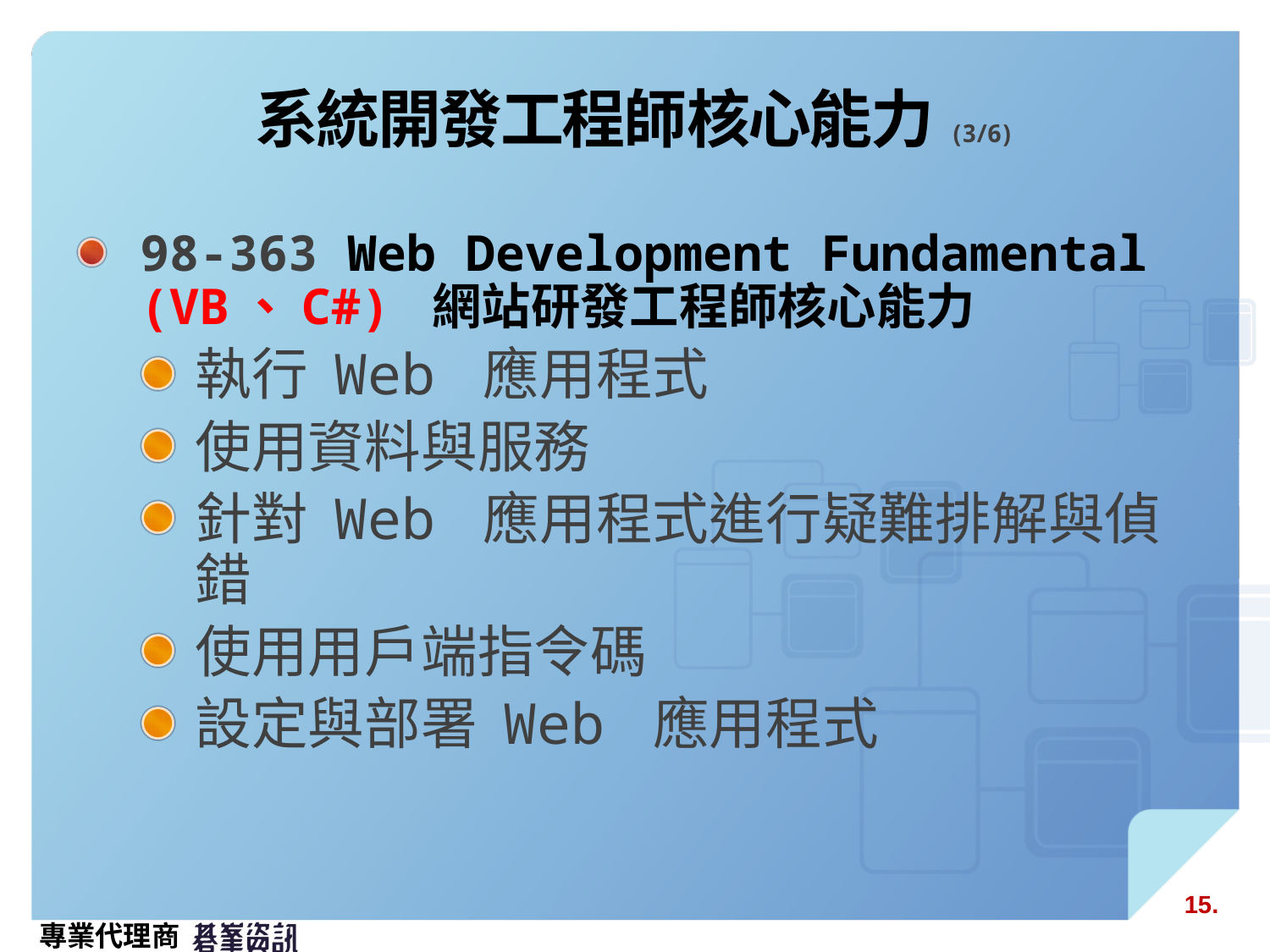

# 系統開發工程師核心能力(3/6)
98-363 Web Development Fundamental
(VB、C#) 網站研發工程師核心能力
執行 Web 應用程式
使用資料與服務
針對 Web 應用程式進行疑難排解與偵錯
使用用戶端指令碼
設定與部署 Web 應用程式
15.